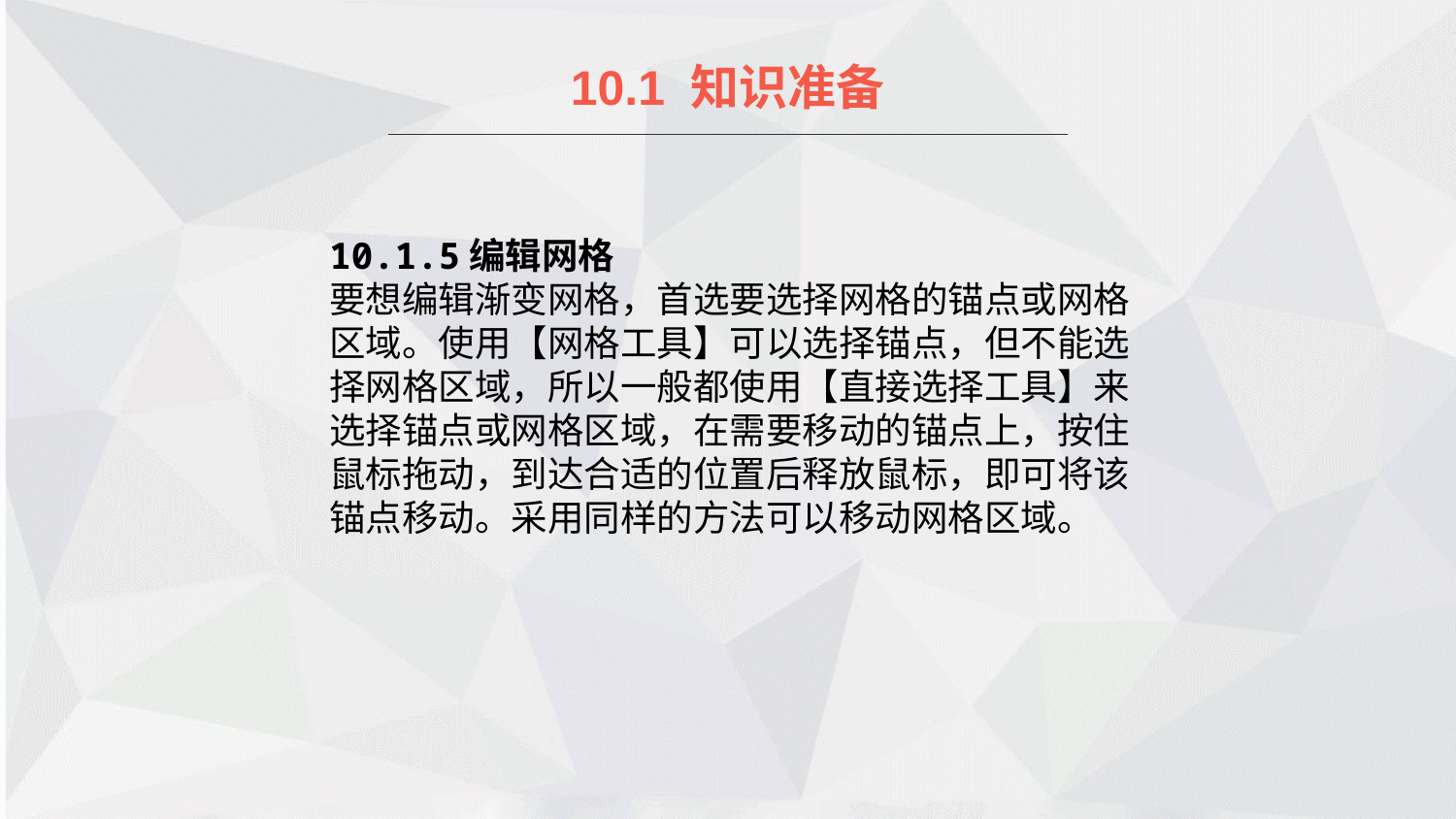

10.1 知识准备
10.1.5编辑网格
要想编辑渐变网格，首选要选择网格的锚点或网格区域。使用【网格工具】可以选择锚点，但不能选择网格区域，所以一般都使用【直接选择工具】来选择锚点或网格区域，在需要移动的锚点上，按住鼠标拖动，到达合适的位置后释放鼠标，即可将该锚点移动。采用同样的方法可以移动网格区域。